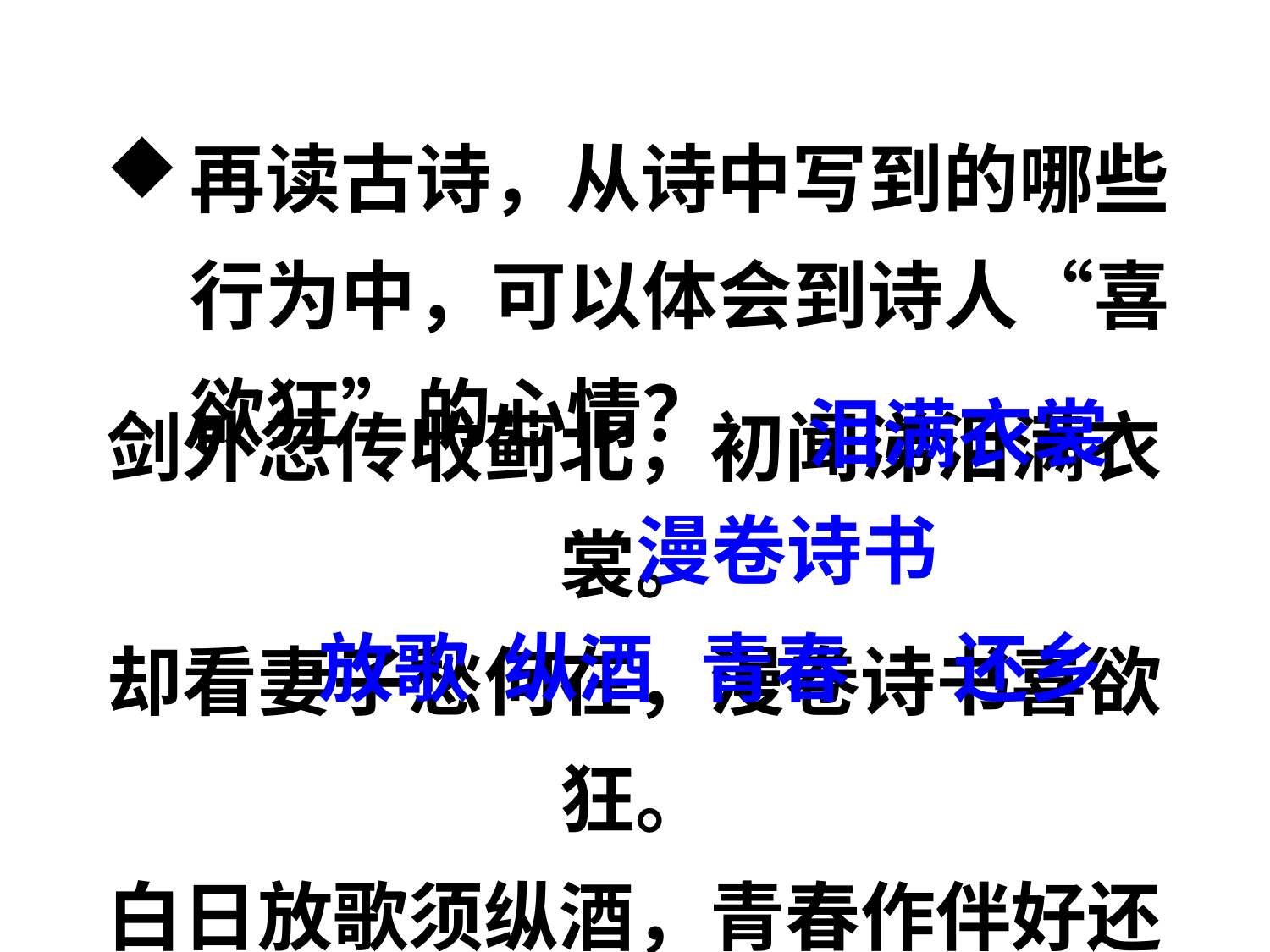

再读古诗，从诗中写到的哪些行为中，可以体会到诗人“喜欲狂”的心情？
剑外忽传收蓟北，初闻涕泪满衣裳。
却看妻子愁何在，漫卷诗书喜欲狂。
白日放歌须纵酒，青春作伴好还乡。
即从巴峡穿巫峡，便下襄阳向洛阳。
泪满衣裳
漫卷诗书
放歌  纵酒
青春      还乡